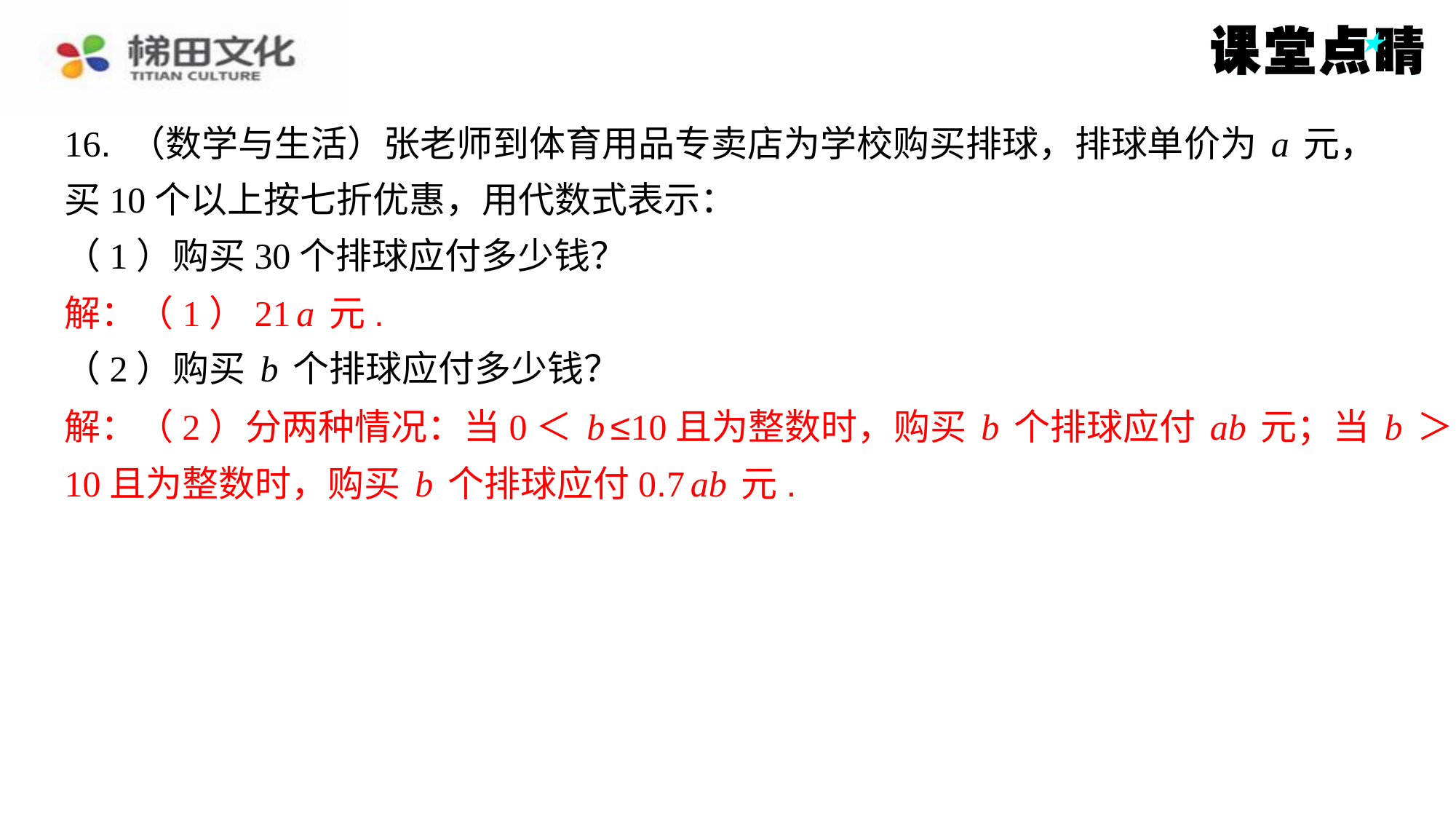

16. （数学与生活）张老师到体育用品专卖店为学校购买排球，排球单价为a元，
买10个以上按七折优惠，用代数式表示：
（1）购买30个排球应付多少钱？
解：（1）21a元.
（2）购买b个排球应付多少钱？
解：（2）分两种情况：当0＜b≤10且为整数时，购买b个排球应付ab元；当b＞
10且为整数时，购买b个排球应付0.7ab元.
解：（1）21a元.
解：（2）分两种情况：当0＜b≤10且为整数时，购买b个排球应付ab元；当b＞
10且为整数时，购买b个排球应付0.7ab元.